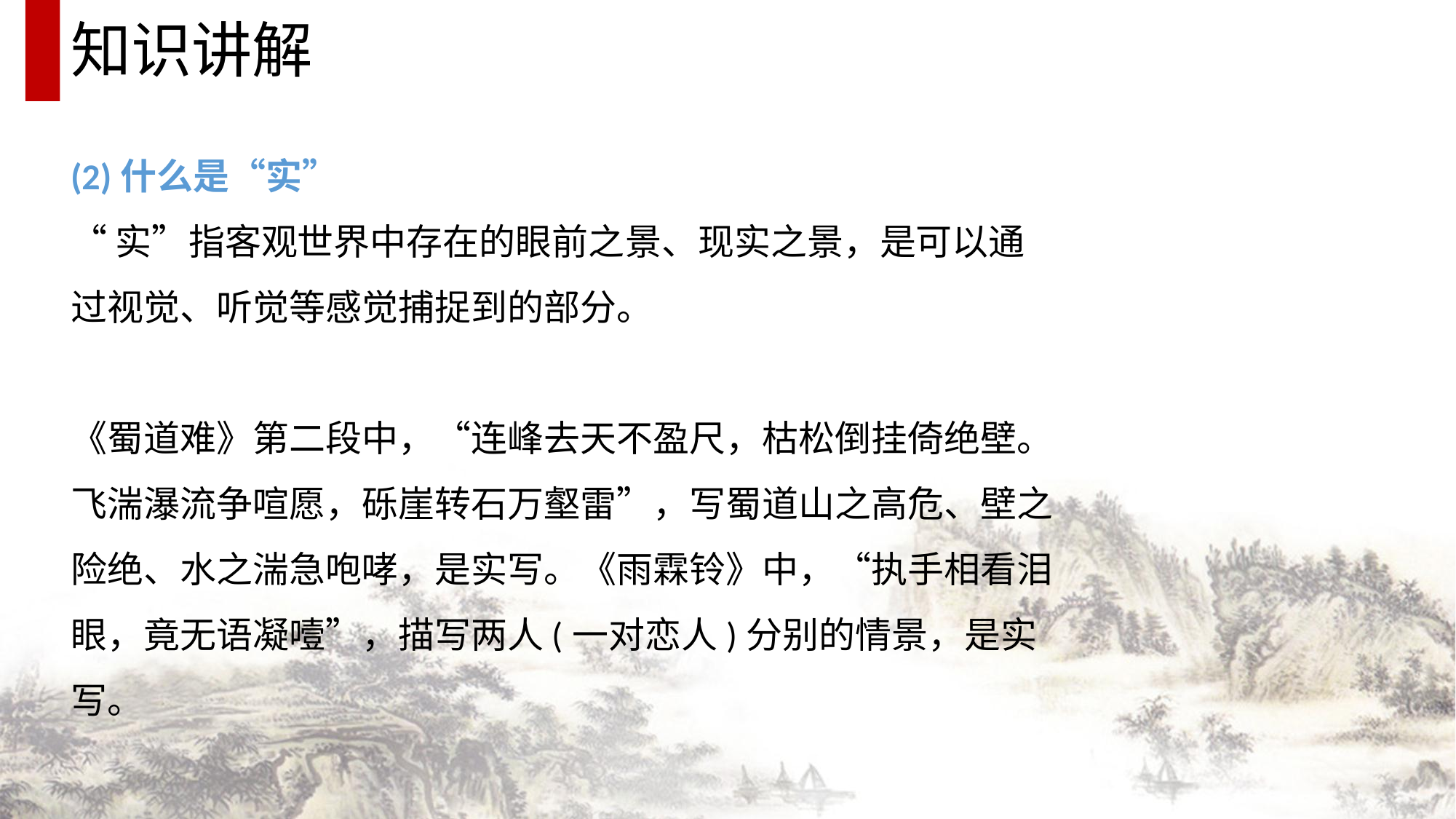

知识讲解
(2)什么是“实”
“实”指客观世界中存在的眼前之景、现实之景，是可以通过视觉、听觉等感觉捕捉到的部分。

《蜀道难》第二段中，“连峰去天不盈尺，枯松倒挂倚绝壁。飞湍瀑流争喧愿，砾崖转石万壑雷”，写蜀道山之高危、壁之险绝、水之湍急咆哮，是实写。《雨霖铃》中，“执手相看泪眼，竟无语凝噎”，描写两人(一对恋人)分别的情景，是实写。